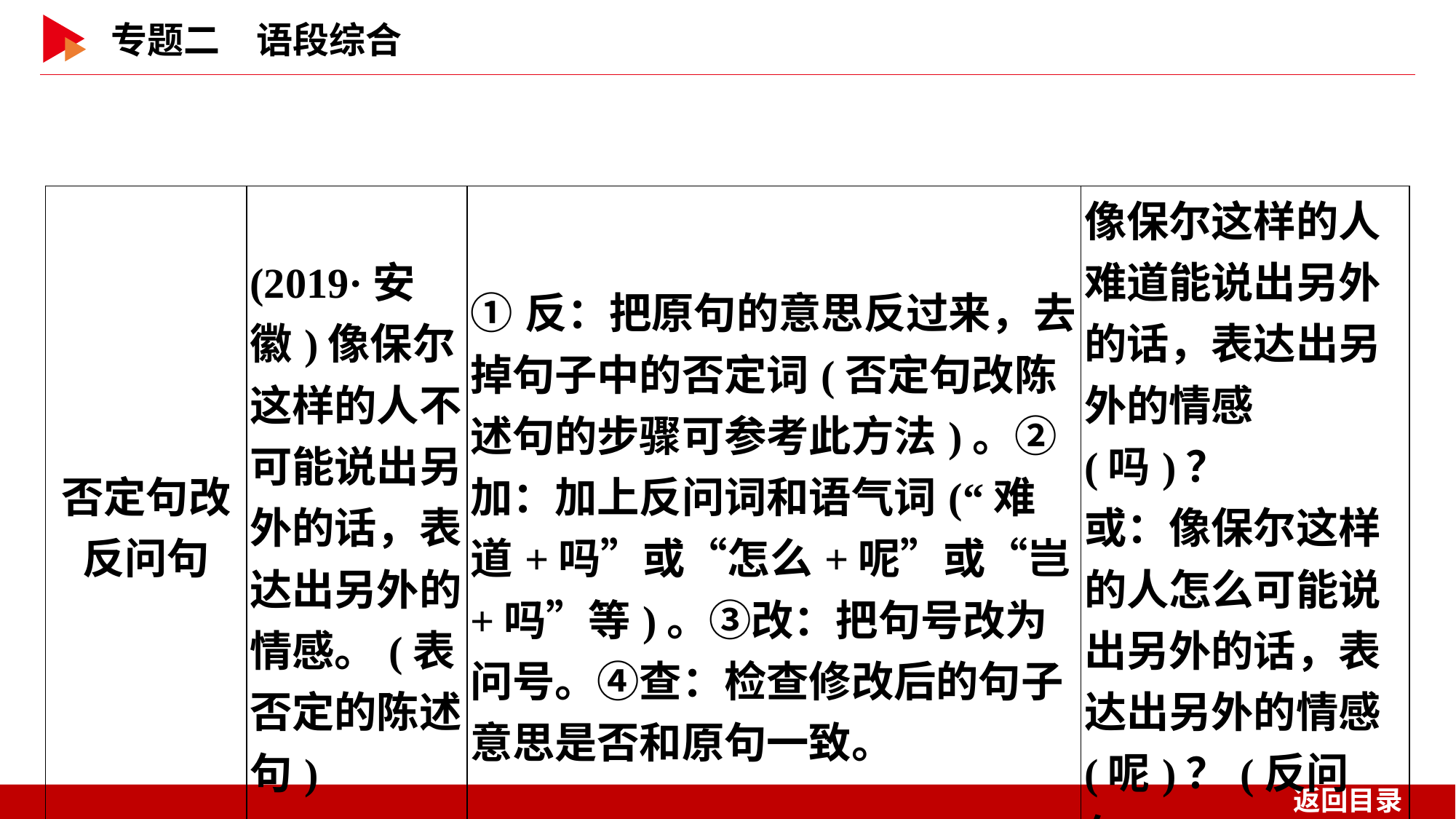

| 否定句改 反问句 | (2019·安徽)像保尔这样的人不可能说出另外的话，表达出另外的情感。(表否定的陈述句) | ①反：把原句的意思反过来，去掉句子中的否定词(否定句改陈述句的步骤可参考此方法)。②加：加上反问词和语气词(“难道+吗”或“怎么+呢”或“岂+吗”等)。③改：把句号改为问号。④查：检查修改后的句子意思是否和原句一致。 | 像保尔这样的人难道能说出另外的话，表达出另外的情感(吗)？ 或：像保尔这样的人怎么可能说出另外的话，表达出另外的情感 (呢)？(反问句) |
| --- | --- | --- | --- |